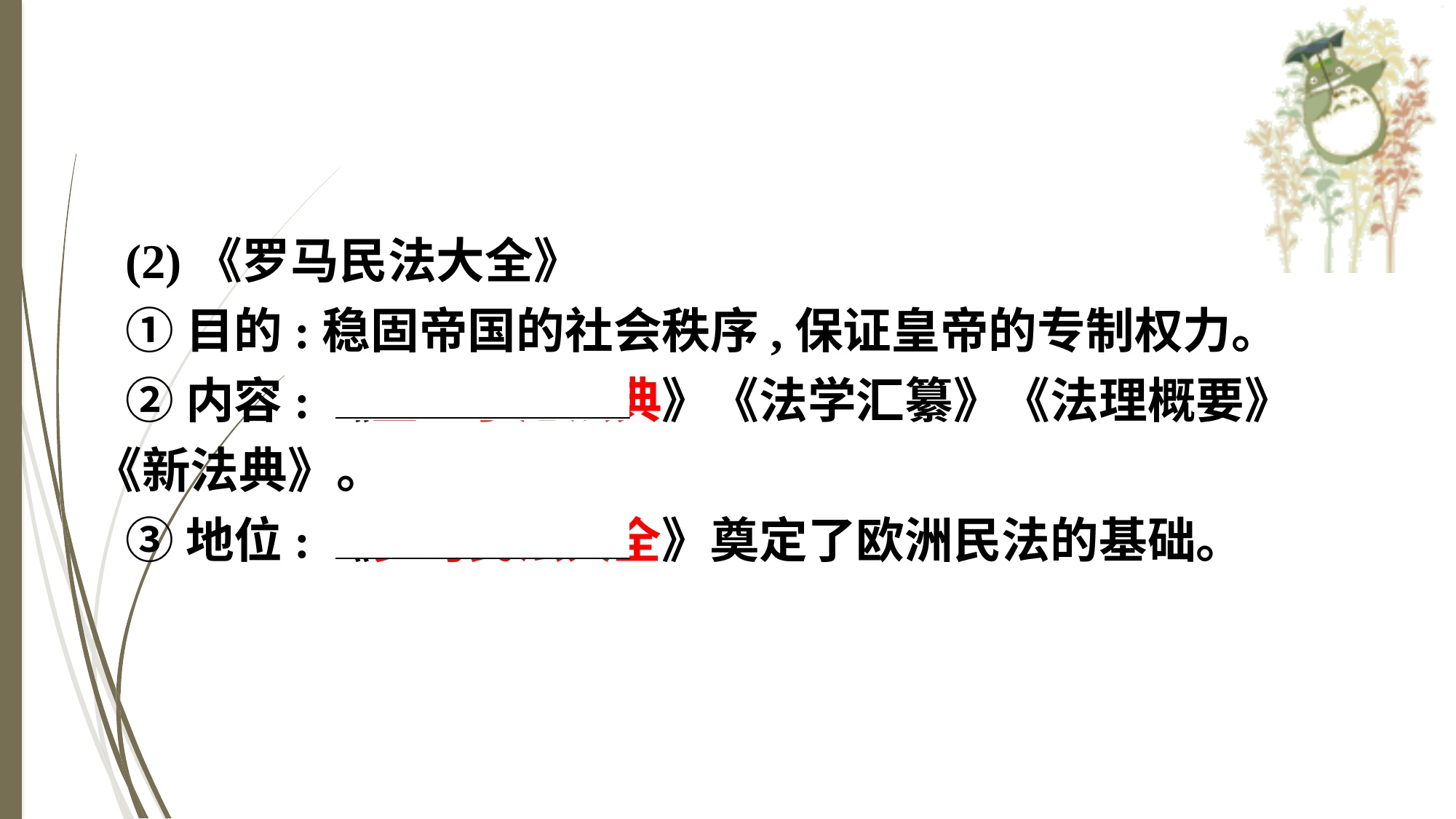

(2)《罗马民法大全》
①目的:稳固帝国的社会秩序,保证皇帝的专制权力。
②内容:《查士丁尼法典》《法学汇纂》《法理概要》《新法典》。
③地位:《罗马民法大全》奠定了欧洲民法的基础。